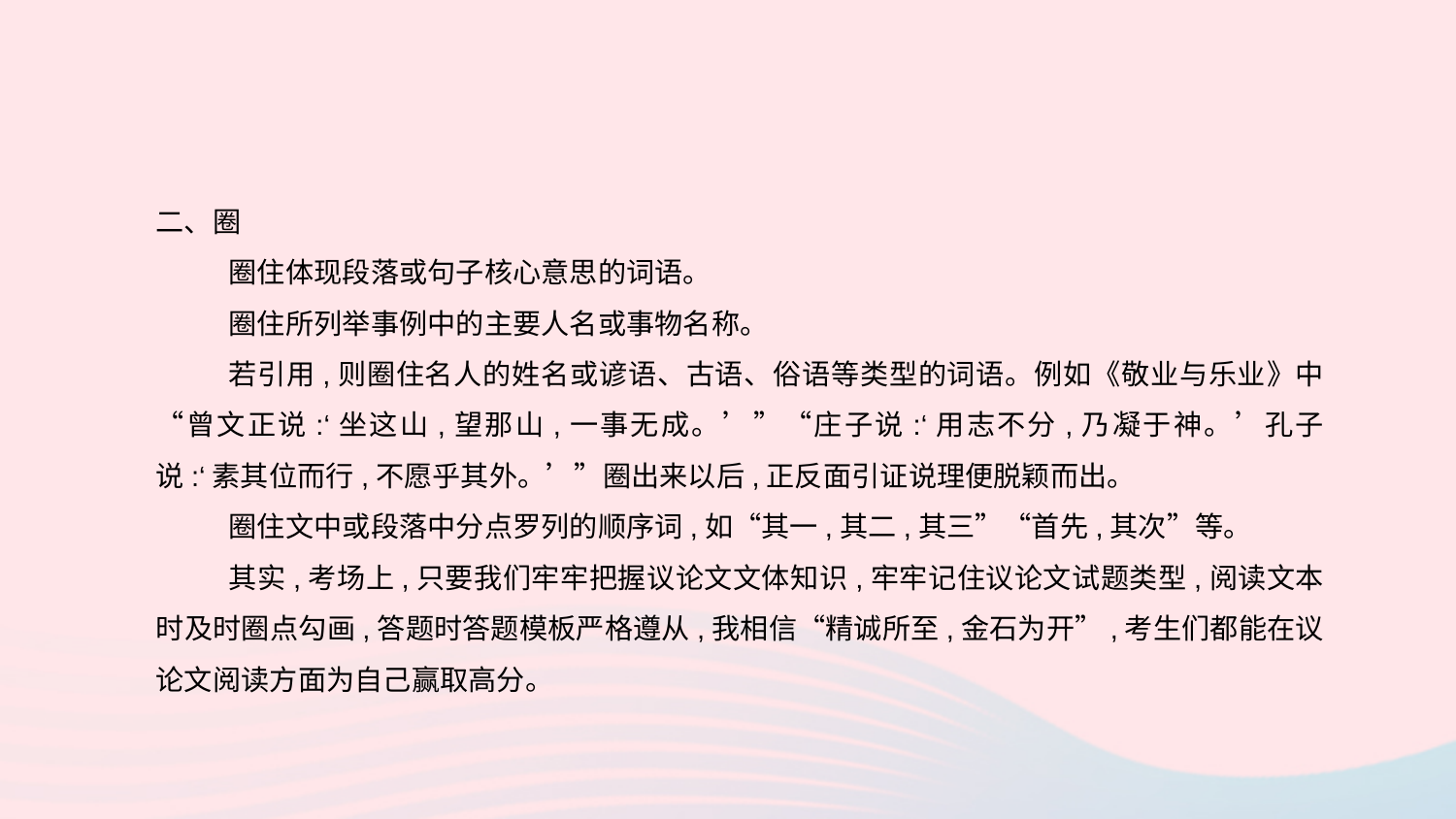

二、圈
圈住体现段落或句子核心意思的词语。
圈住所列举事例中的主要人名或事物名称。
若引用,则圈住名人的姓名或谚语、古语、俗语等类型的词语。例如《敬业与乐业》中“曾文正说:‘坐这山,望那山,一事无成。’”“庄子说:‘用志不分,乃凝于神。’孔子说:‘素其位而行,不愿乎其外。’”圈出来以后,正反面引证说理便脱颖而出。
圈住文中或段落中分点罗列的顺序词,如“其一,其二,其三”“首先,其次”等。
其实,考场上,只要我们牢牢把握议论文文体知识,牢牢记住议论文试题类型,阅读文本时及时圈点勾画,答题时答题模板严格遵从,我相信“精诚所至,金石为开”,考生们都能在议论文阅读方面为自己赢取高分。